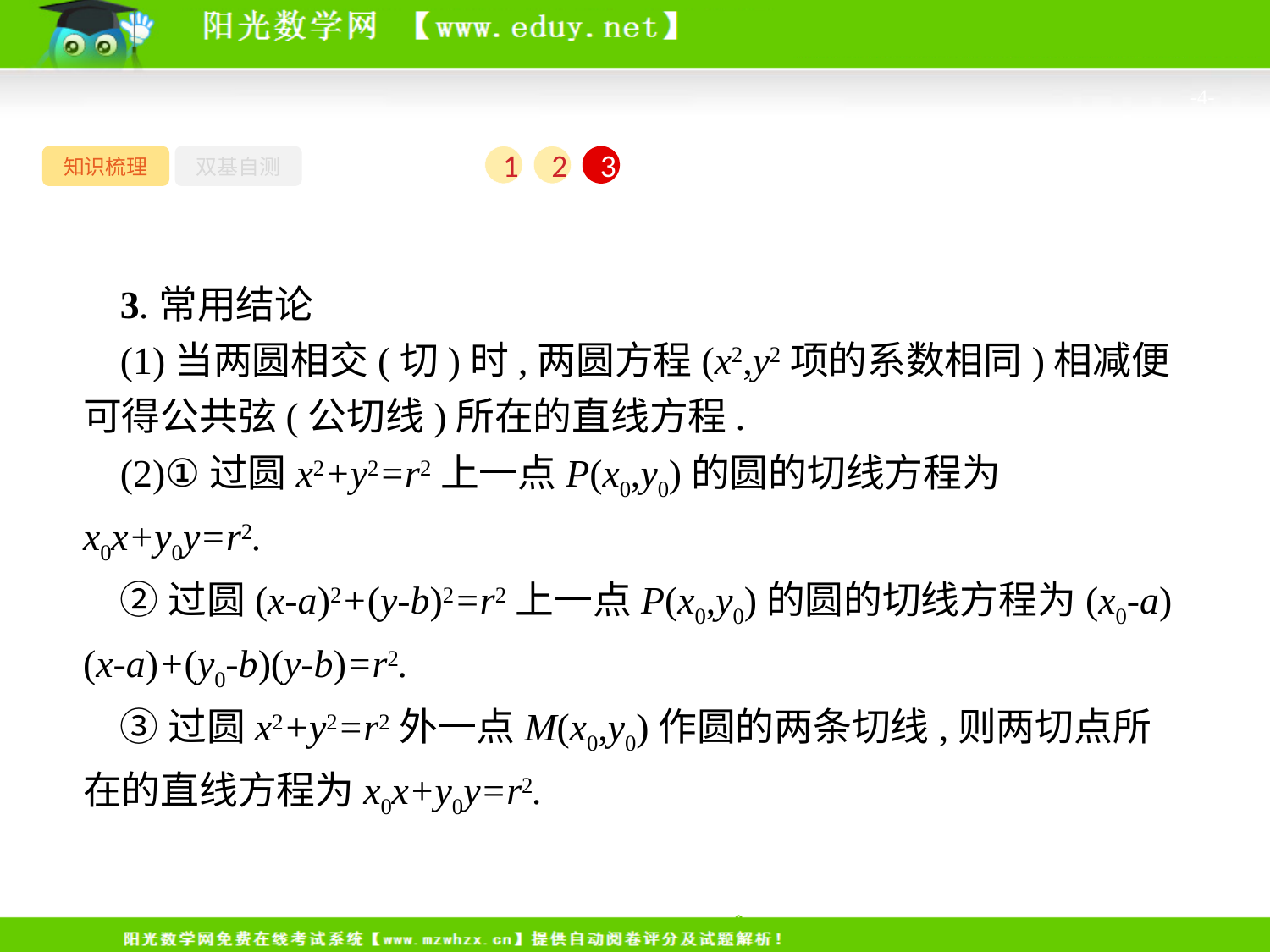

-4-
知识梳理
双基自测
1
2
3
3.常用结论
(1)当两圆相交(切)时,两圆方程(x2,y2项的系数相同)相减便可得公共弦(公切线)所在的直线方程.
(2)①过圆x2+y2=r2上一点P(x0,y0)的圆的切线方程为x0x+y0y=r2.
②过圆(x-a)2+(y-b)2=r2上一点P(x0,y0)的圆的切线方程为(x0-a)(x-a)+(y0-b)(y-b)=r2.
③过圆x2+y2=r2外一点M(x0,y0)作圆的两条切线,则两切点所在的直线方程为x0x+y0y=r2.